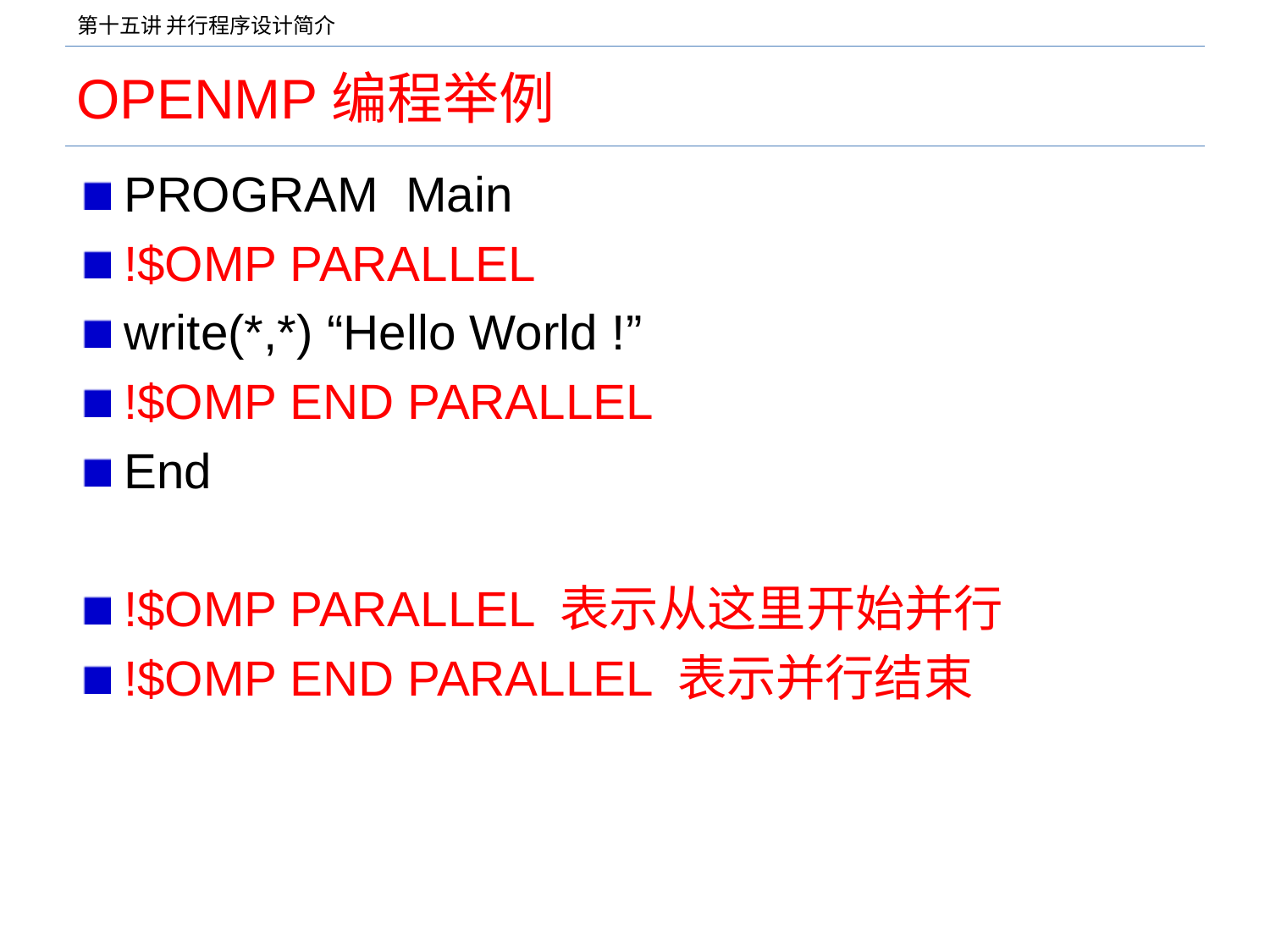

# OPENMP编程举例
PROGRAM  Main
!$OMP PARALLEL
write(*,*) “Hello World !”
!$OMP END PARALLEL
End

!$OMP PARALLEL 表示从这里开始并行
!$OMP END PARALLEL 表示并行结束